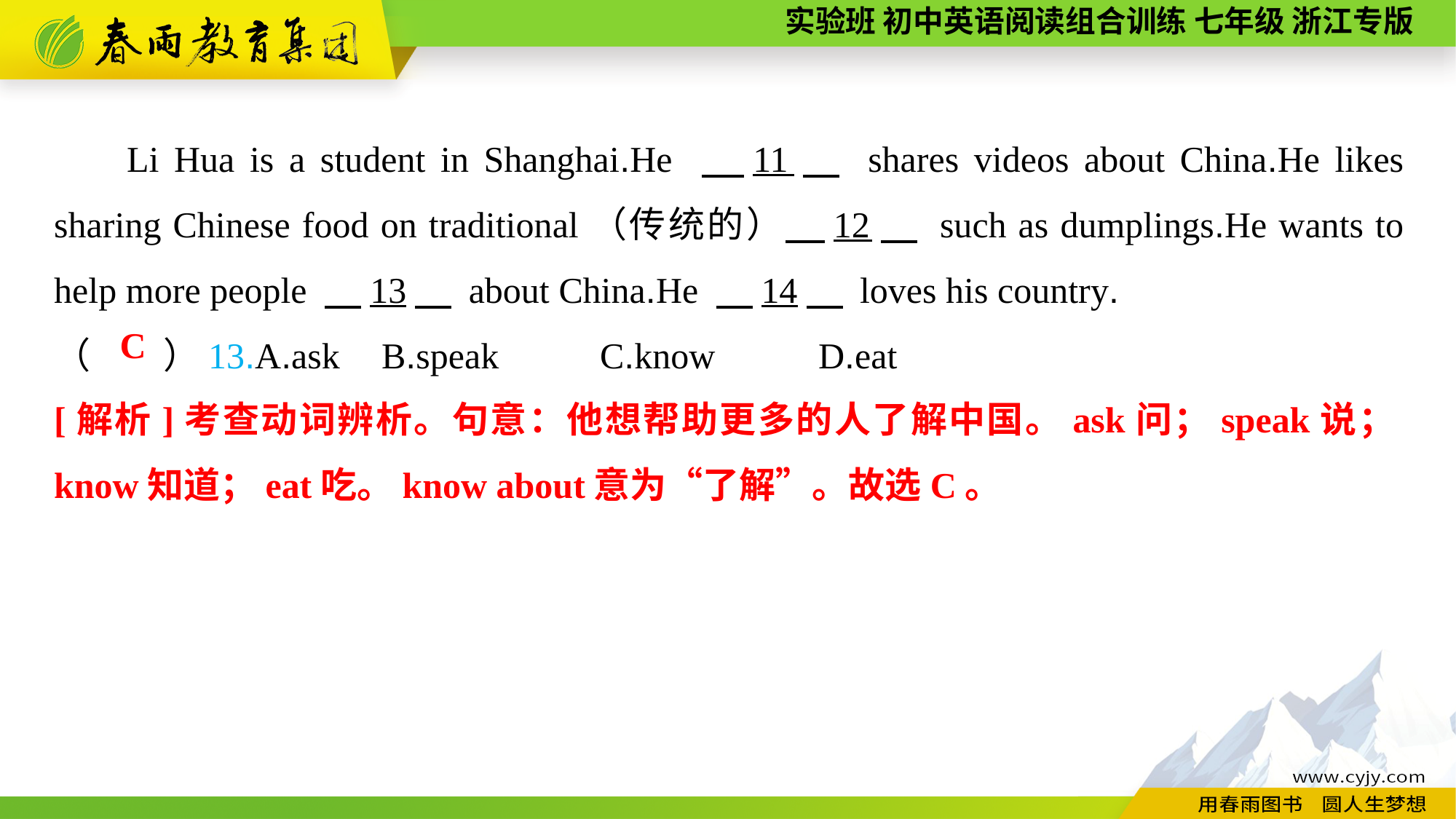

Li Hua is a student in Shanghai.He 　11　 shares videos about China.He likes sharing Chinese food on traditional（传统的）　12　 such as dumplings.He wants to help more people 　13　 about China.He 　14　 loves his country.
（　　）13.A.ask	B.speak	C.know	D.eat
C
[解析]考查动词辨析。句意：他想帮助更多的人了解中国。ask问；speak说；know知道；eat吃。know about意为“了解”。故选C。